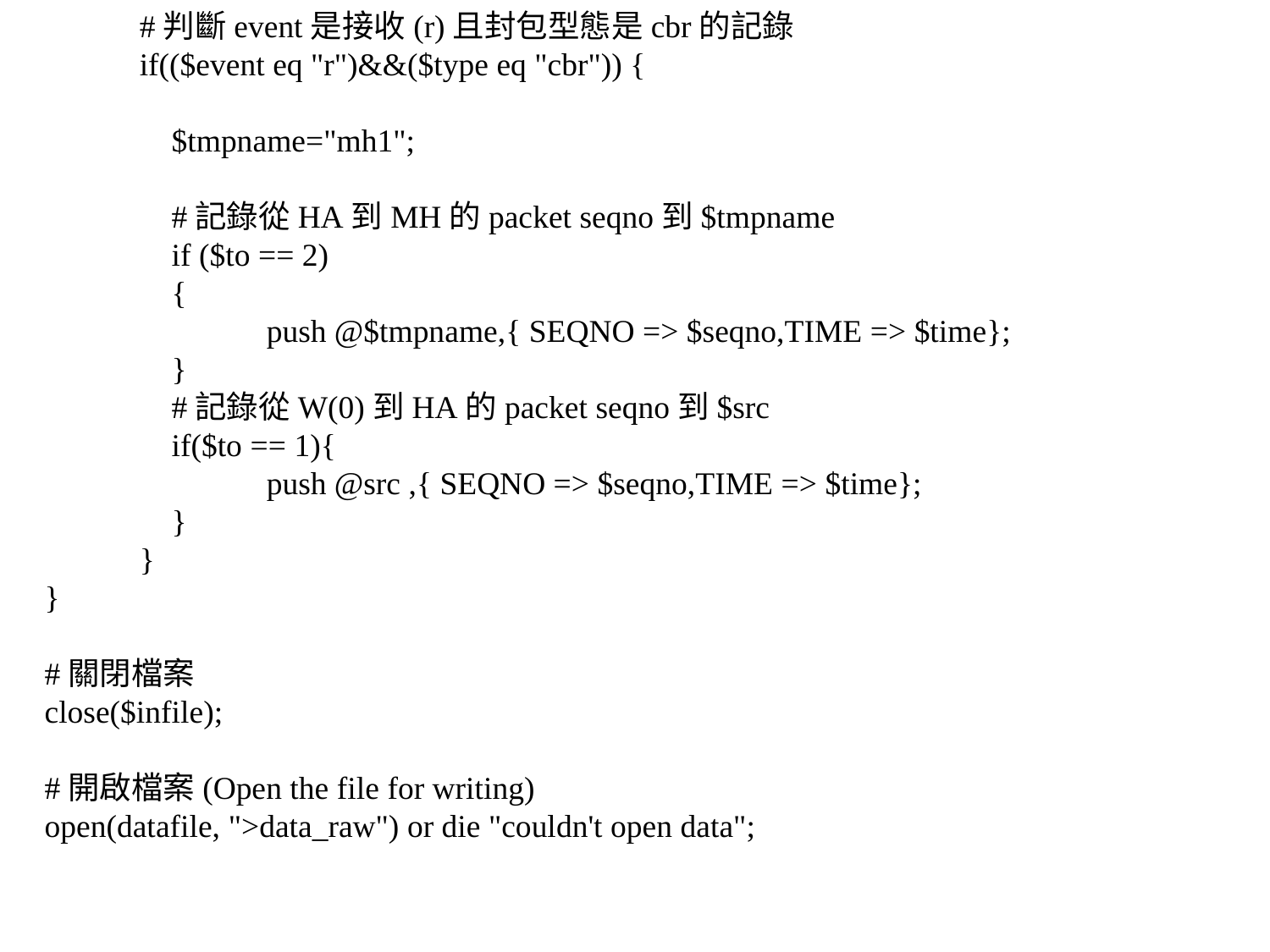

#判斷event是接收(r)且封包型態是cbr的記錄
	if(($event eq "r")&&($type eq "cbr")) {

	    $tmpname="mh1";

	    #記錄從HA到MH的packet seqno到$tmpname
	    if ($to == 2)
	    {
		push @$tmpname,{ SEQNO => $seqno,TIME => $time};
	    }
	    #記錄從W(0)到HA的packet seqno到$src
       	    if($to == 1){
		push @src ,{ SEQNO => $seqno,TIME => $time};
	    }
	}
    }

    #關閉檔案
    close($infile);

    #開啟檔案(Open the file for writing)
    open(datafile, ">data_raw") or die "couldn't open data";